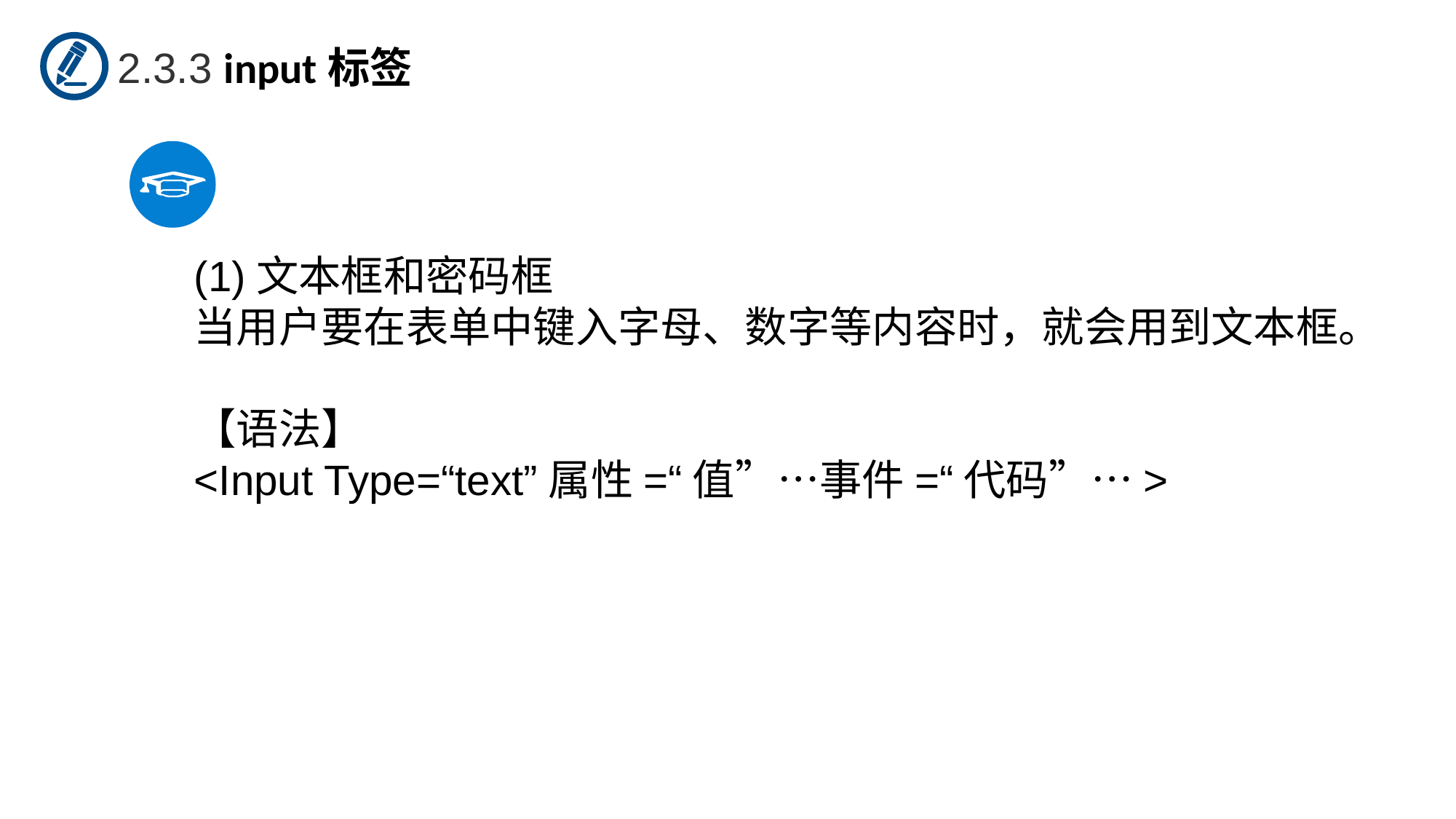

2.3.3 input标签

(1)文本框和密码框
当用户要在表单中键入字母、数字等内容时，就会用到文本框。

【语法】
<Input Type=“text”属性=“值”…事件=“代码”…>